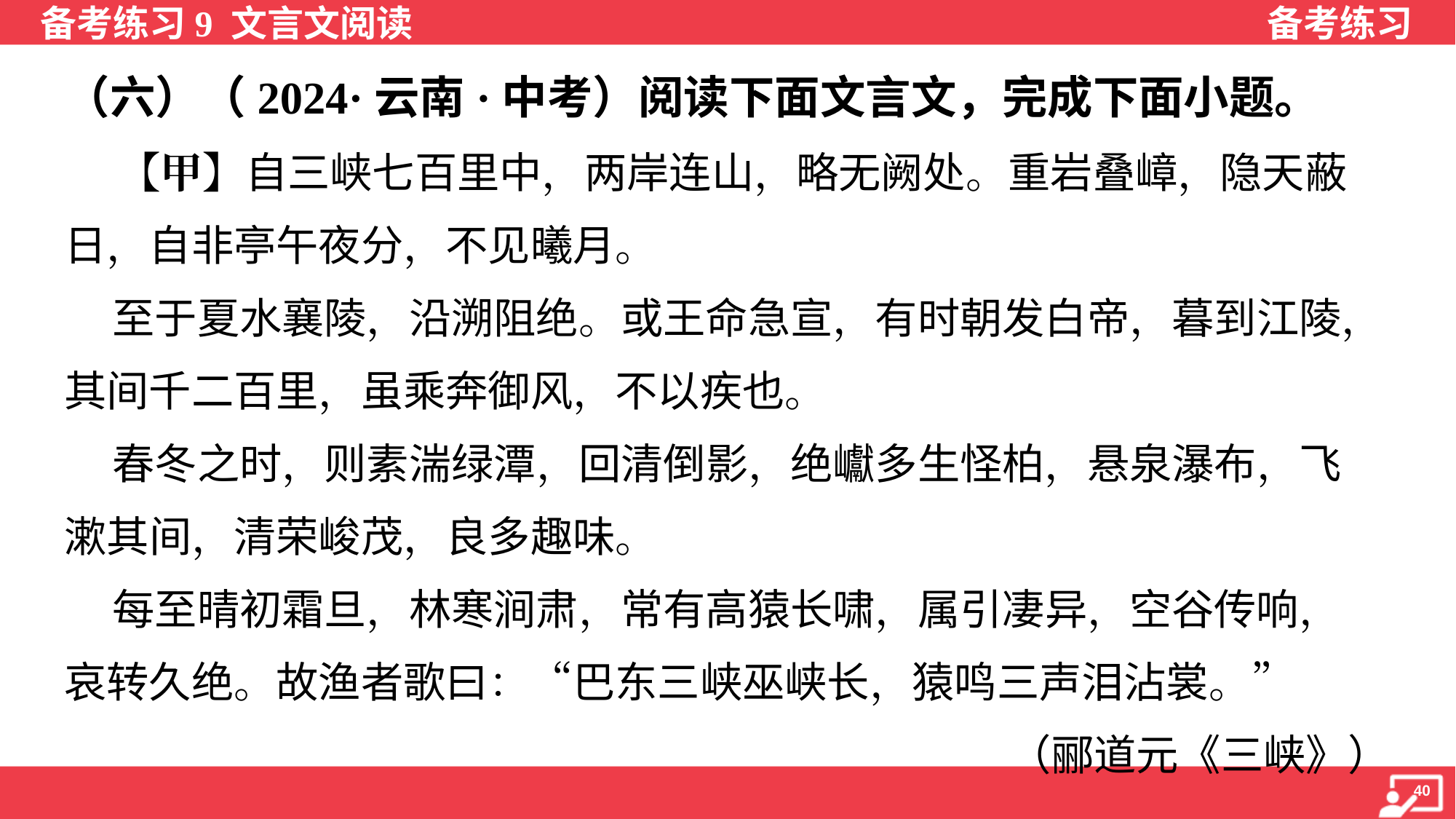

（六）（2024·云南·中考）阅读下面文言文，完成下面小题。
    【甲】自三峡七百里中，两岸连山，略无阙处。重岩叠嶂，隐天蔽
日，自非亭午夜分，不见曦月。
    至于夏水襄陵，沿溯阻绝。或王命急宣，有时朝发白帝，暮到江陵，
其间千二百里，虽乘奔御风，不以疾也。
    春冬之时，则素湍绿潭，回清倒影，绝巘多生怪柏，悬泉瀑布，飞
漱其间，清荣峻茂，良多趣味。
    每至晴初霜旦，林寒涧肃，常有高猿长啸，属引凄异，空谷传响，
哀转久绝。故渔者歌曰：“巴东三峡巫峡长，猿鸣三声泪沾裳。”
（郦道元《三峡》）